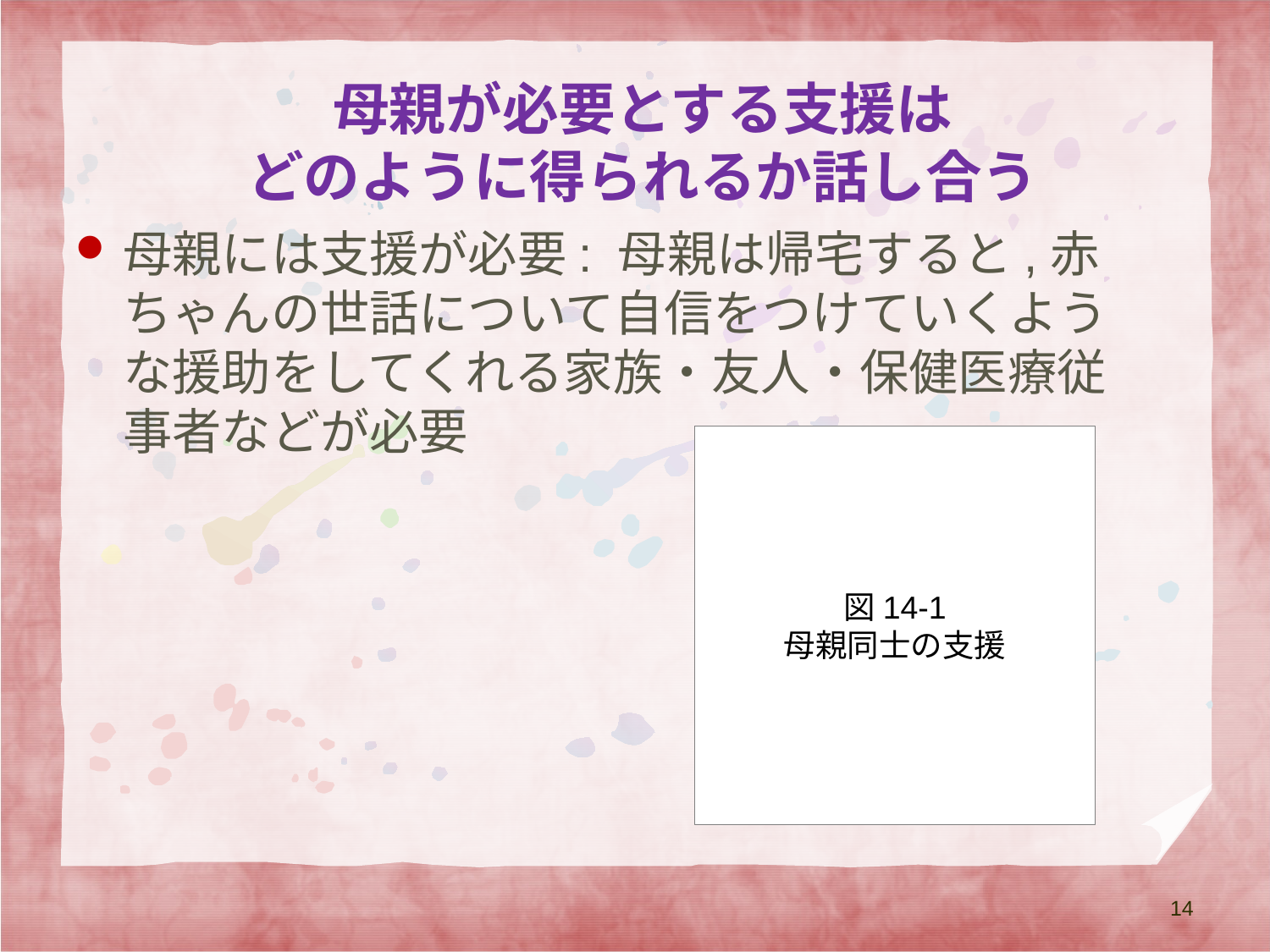

# 母親が必要とする支援は どのように得られるか話し合う
母親には支援が必要: 母親は帰宅すると,赤ちゃんの世話について自信をつけていくような援助をしてくれる家族・友人・保健医療従事者などが必要

図14-1
母親同士の支援
14